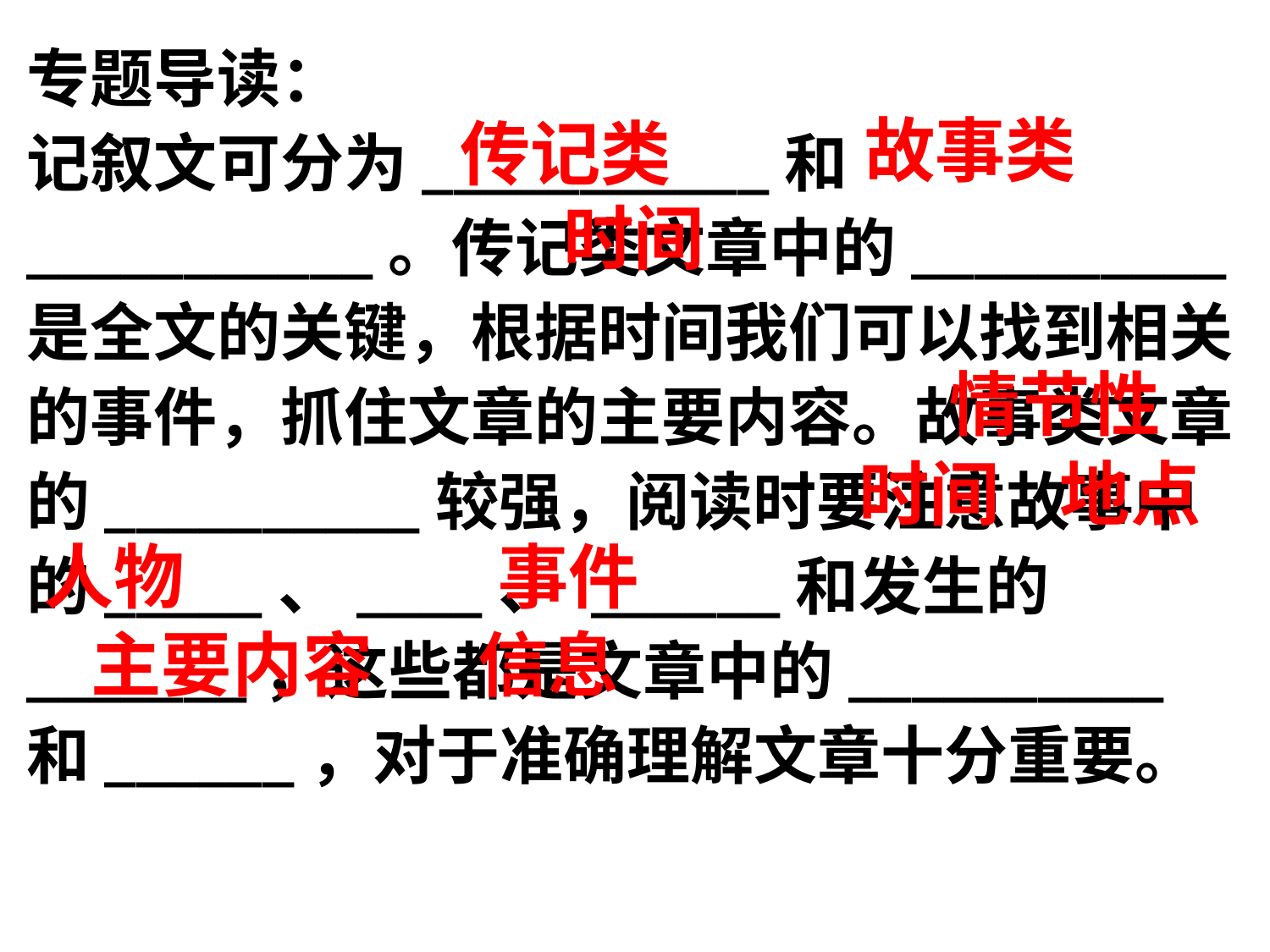

专题导读：
记叙文可分为___________和___________。传记类文章中的__________是全文的关键，根据时间我们可以找到相关的事件，抓住文章的主要内容。故事类文章的__________较强，阅读时要注意故事中的_____、____、 ______和发生的_______，这些都是文章中的__________和______，对于准确理解文章十分重要。
故事类
传记类
时间
情节性
时间
地点
人物
事件
主要内容
信息